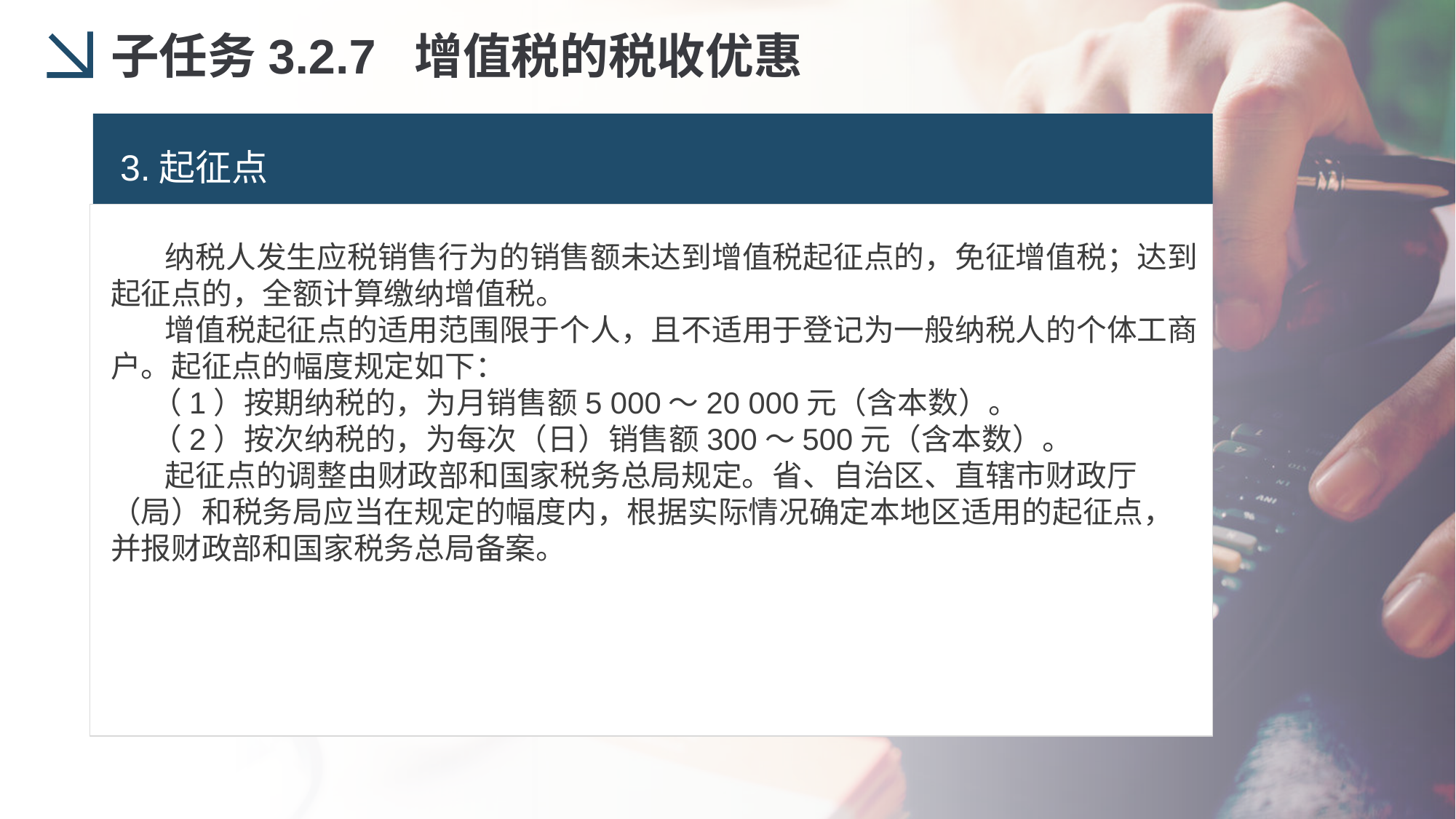

子任务3.2.7  增值税的税收优惠

3.起征点
       纳税人发生应税销售行为的销售额未达到增值税起征点的，免征增值税；达到起征点的，全额计算缴纳增值税。
       增值税起征点的适用范围限于个人，且不适用于登记为一般纳税人的个体工商户。起征点的幅度规定如下：
     （1）按期纳税的，为月销售额5 000～20 000元（含本数）。
     （2）按次纳税的，为每次（日）销售额300～500元（含本数）。
       起征点的调整由财政部和国家税务总局规定。省、自治区、直辖市财政厅（局）和税务局应当在规定的幅度内，根据实际情况确定本地区适用的起征点，并报财政部和国家税务总局备案。